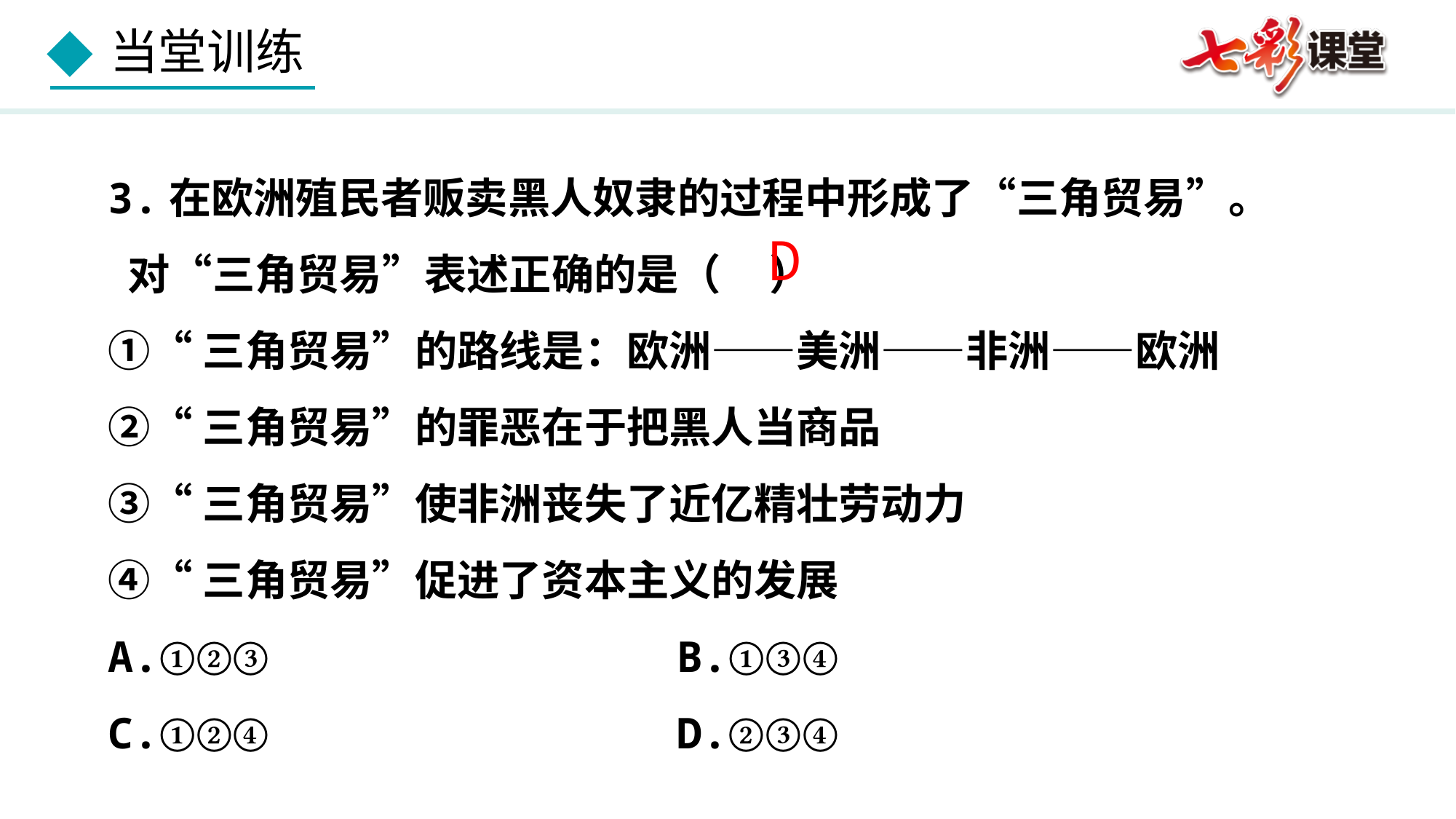

3.在欧洲殖民者贩卖黑人奴隶的过程中形成了“三角贸易”。
 对“三角贸易”表述正确的是（     ）
①“三角贸易”的路线是：欧洲——美洲——非洲——欧洲
②“三角贸易”的罪恶在于把黑人当商品
③“三角贸易”使非洲丧失了近亿精壮劳动力
④“三角贸易”促进了资本主义的发展
A.①②③                B.①③④
C.①②④                D.②③④
D